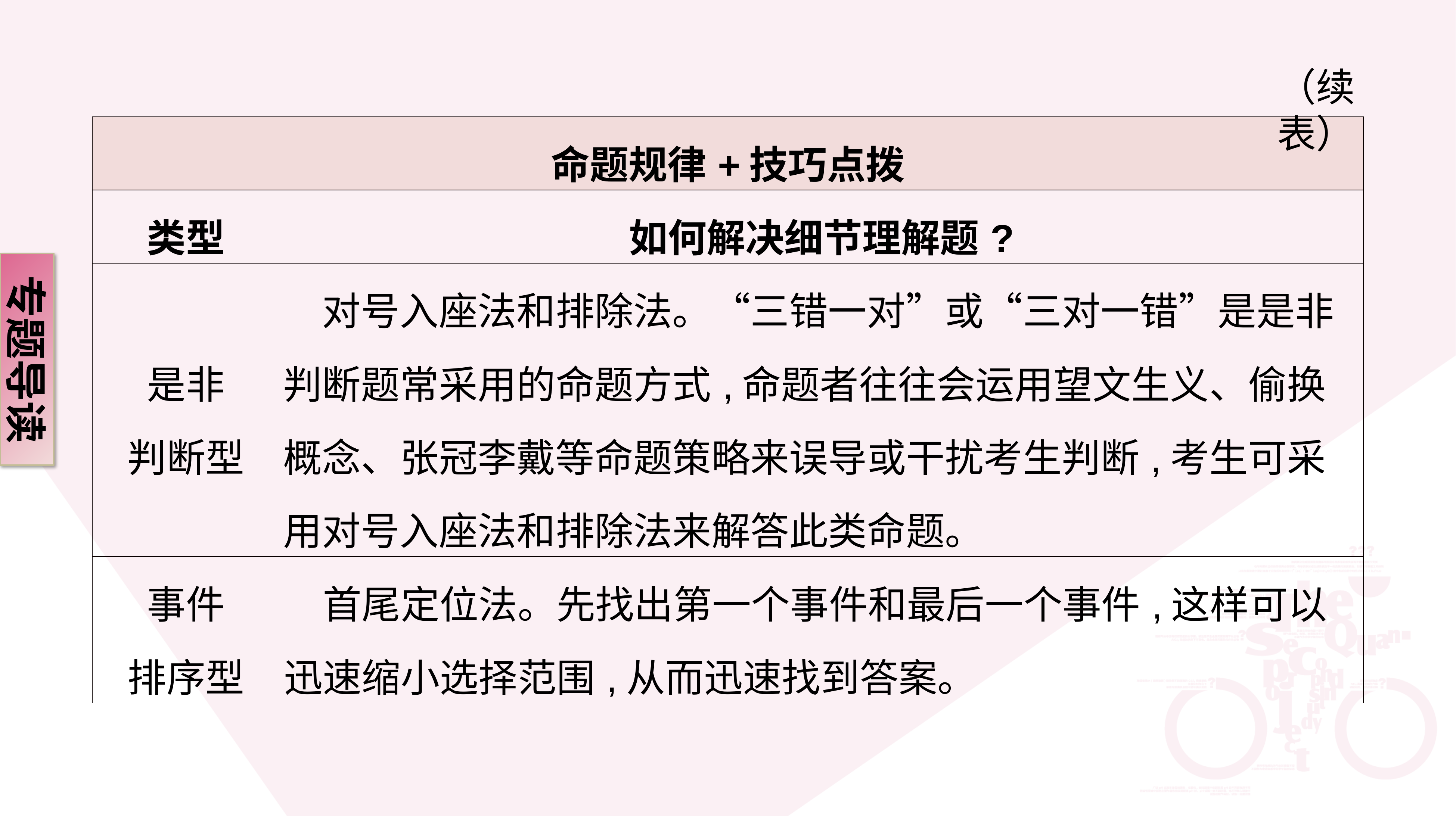

（续表）
| 命题规律+技巧点拨 |  |
| --- | --- |
| 类型 | 如何解决细节理解题? |
| 是非 判断型 | 对号入座法和排除法。“三错一对”或“三对一错”是是非判断题常采用的命题方式,命题者往往会运用望文生义、偷换概念、张冠李戴等命题策略来误导或干扰考生判断,考生可采用对号入座法和排除法来解答此类命题。 |
| 事件 排序型 | 首尾定位法。先找出第一个事件和最后一个事件,这样可以迅速缩小选择范围,从而迅速找到答案。 |
专题导读